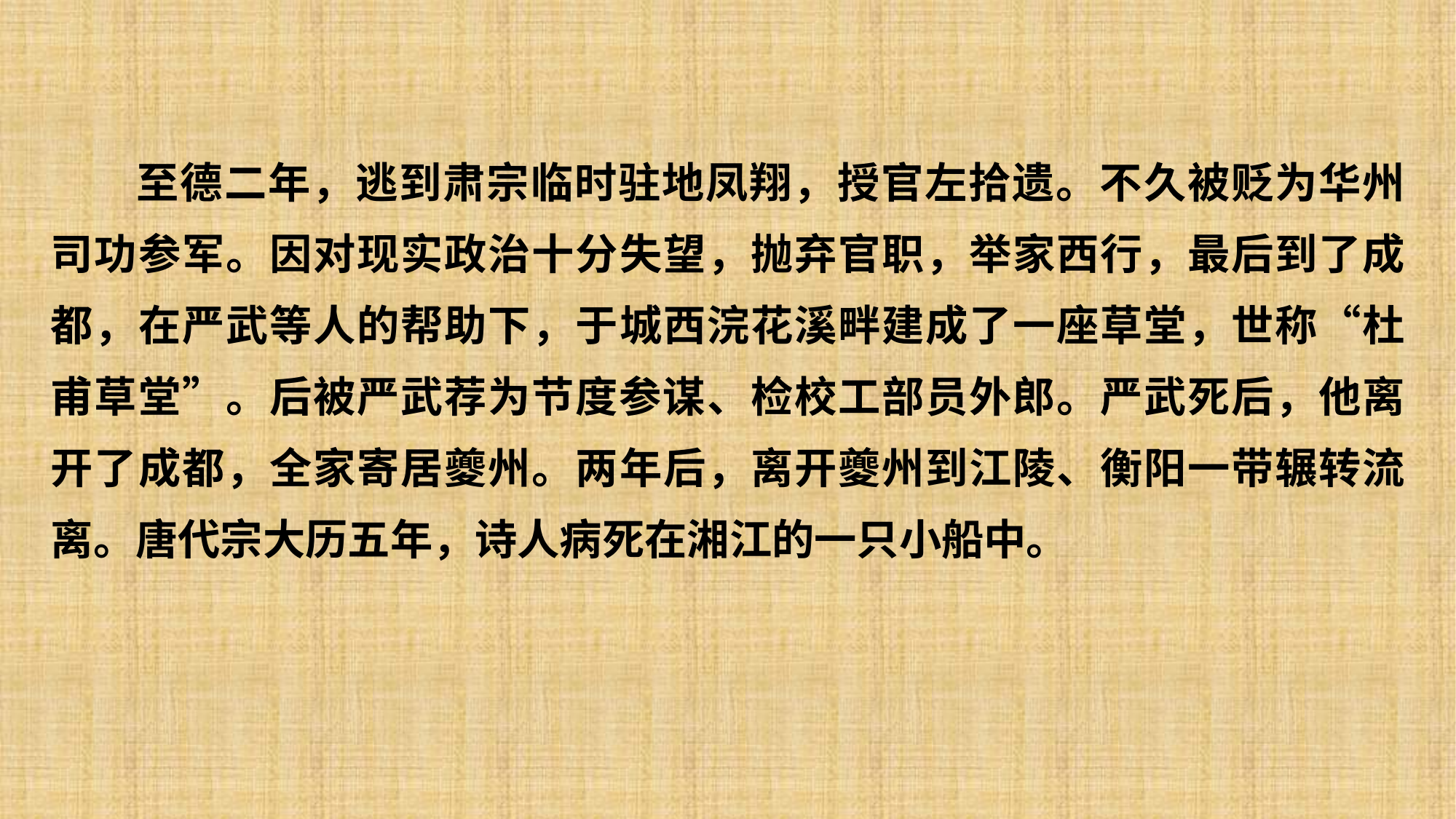

至德二年，逃到肃宗临时驻地凤翔，授官左拾遗。不久被贬为华州司功参军。因对现实政治十分失望，抛弃官职，举家西行，最后到了成都，在严武等人的帮助下，于城西浣花溪畔建成了一座草堂，世称“杜甫草堂”。后被严武荐为节度参谋、检校工部员外郎。严武死后，他离开了成都，全家寄居夔州。两年后，离开夔州到江陵、衡阳一带辗转流离。唐代宗大历五年，诗人病死在湘江的一只小船中。